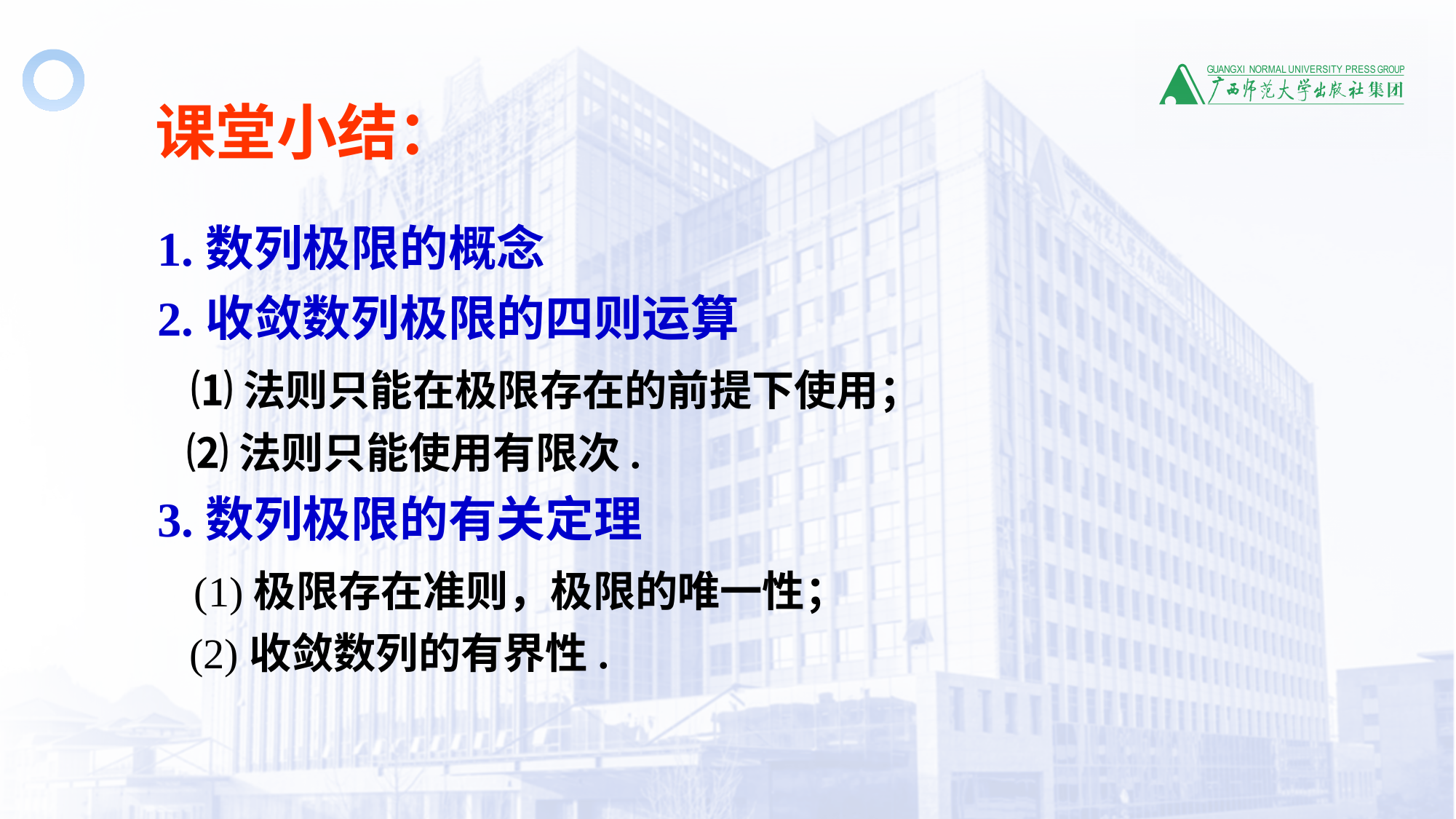

课堂小结：

1.数列极限的概念
2.收敛数列极限的四则运算
   ⑴法则只能在极限存在的前提下使用；
   ⑵法则只能使用有限次.
3.数列极限的有关定理
   (1)极限存在准则，极限的唯一性；
   (2)收敛数列的有界性.